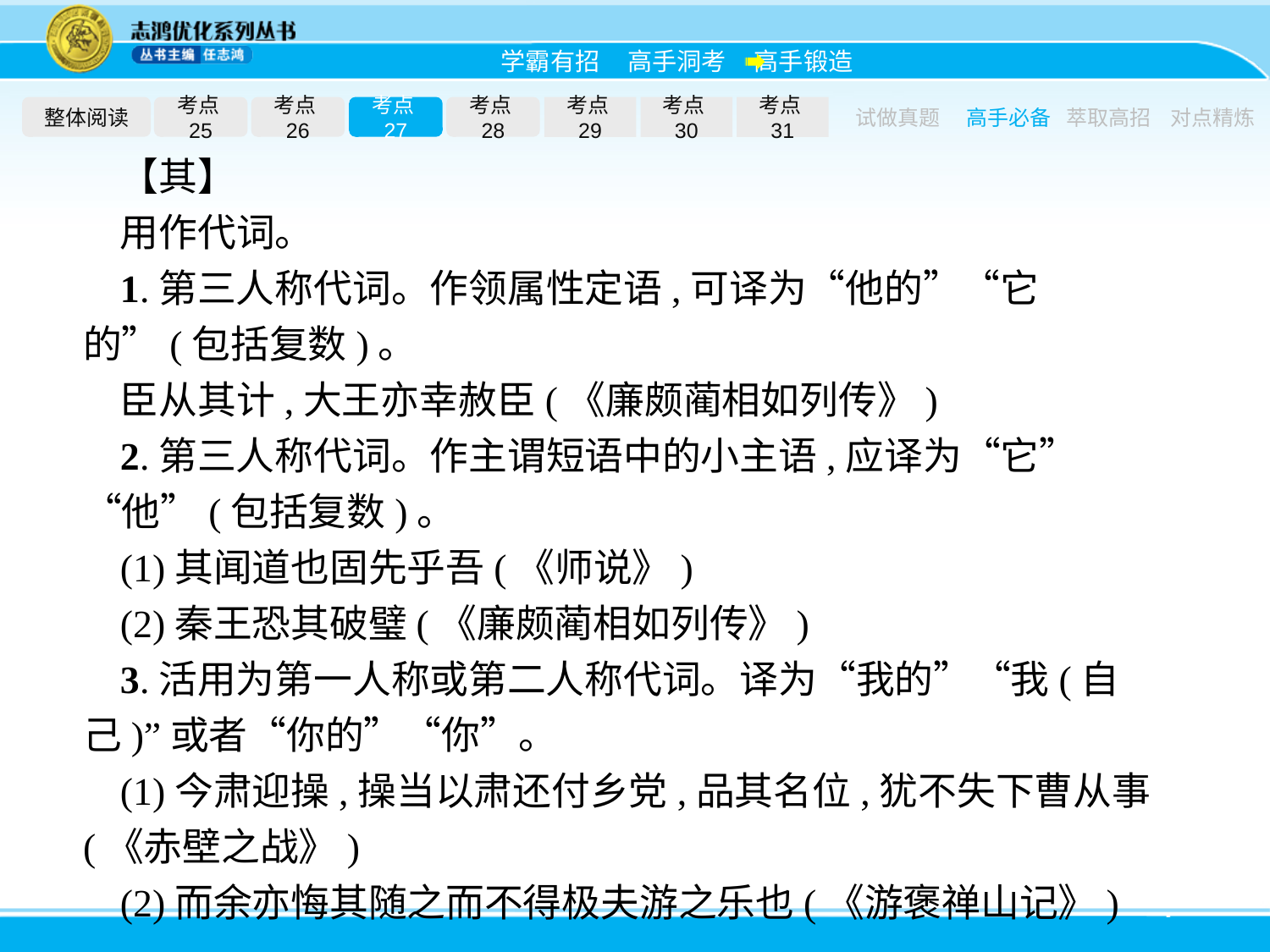

整体阅读
考点25
考点26
考点27
考点28
考点29
考点30
考点31
试做真题
高手必备
萃取高招
对点精炼
【其】
用作代词。
1.第三人称代词。作领属性定语,可译为“他的”“它的”(包括复数)。
臣从其计,大王亦幸赦臣(《廉颇蔺相如列传》)
2.第三人称代词。作主谓短语中的小主语,应译为“它”“他”(包括复数)。
(1)其闻道也固先乎吾(《师说》)
(2)秦王恐其破璧(《廉颇蔺相如列传》)
3.活用为第一人称或第二人称代词。译为“我的”“我(自己)”或者“你的”“你”。
(1)今肃迎操,操当以肃还付乡党,品其名位,犹不失下曹从事(《赤壁之战》)
(2)而余亦悔其随之而不得极夫游之乐也(《游褒禅山记》)